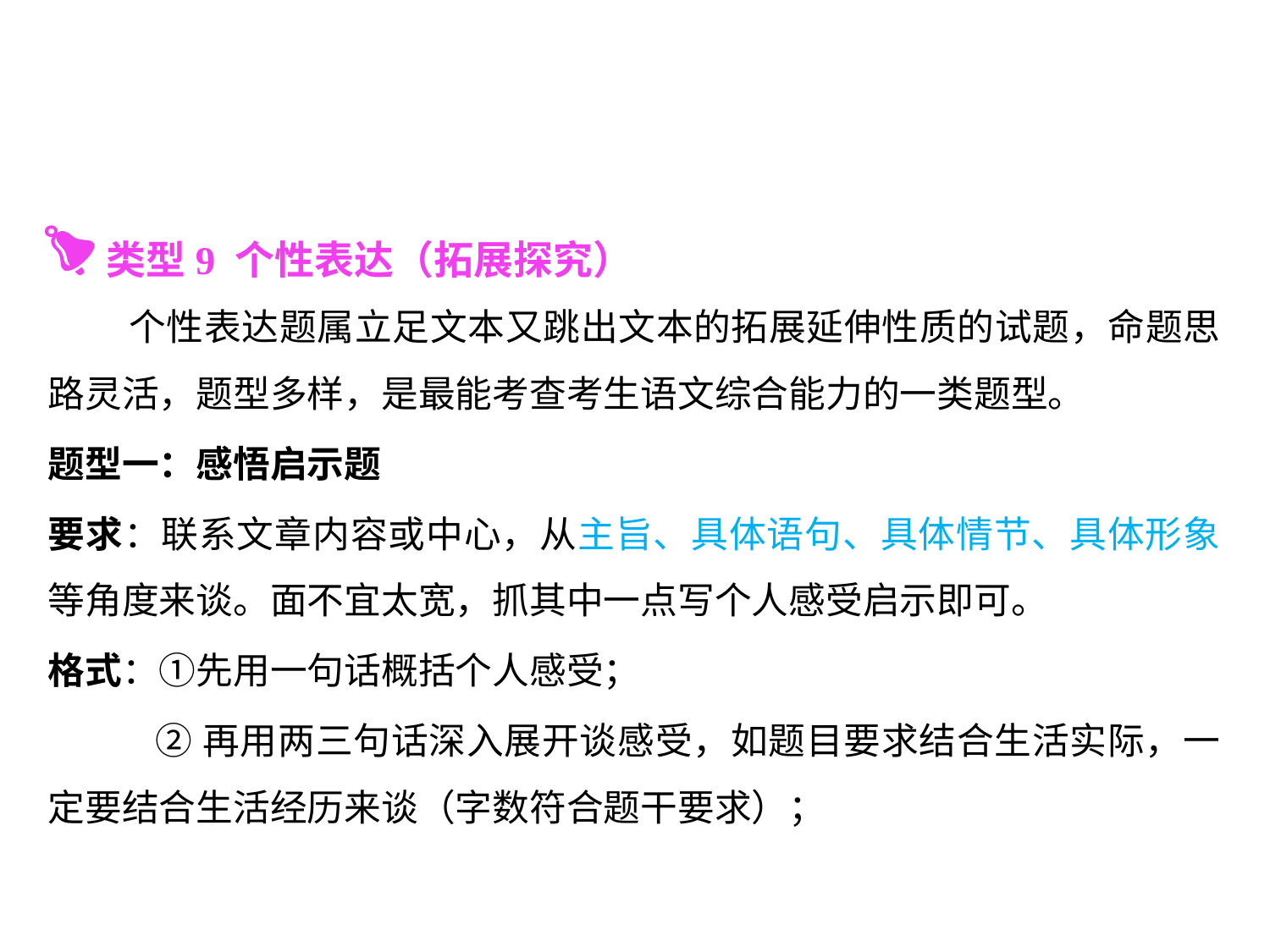

类型9 个性表达（拓展探究）

        个性表达题属立足文本又跳出文本的拓展延伸性质的试题，命题思路灵活，题型多样，是最能考查考生语文综合能力的一类题型。
题型一：感悟启示题
要求：联系文章内容或中心，从主旨、具体语句、具体情节、具体形象等角度来谈。面不宜太宽，抓其中一点写个人感受启示即可。
格式：①先用一句话概括个人感受；
            ②再用两三句话深入展开谈感受，如题目要求结合生活实际，一定要结合生活经历来谈（字数符合题干要求）；